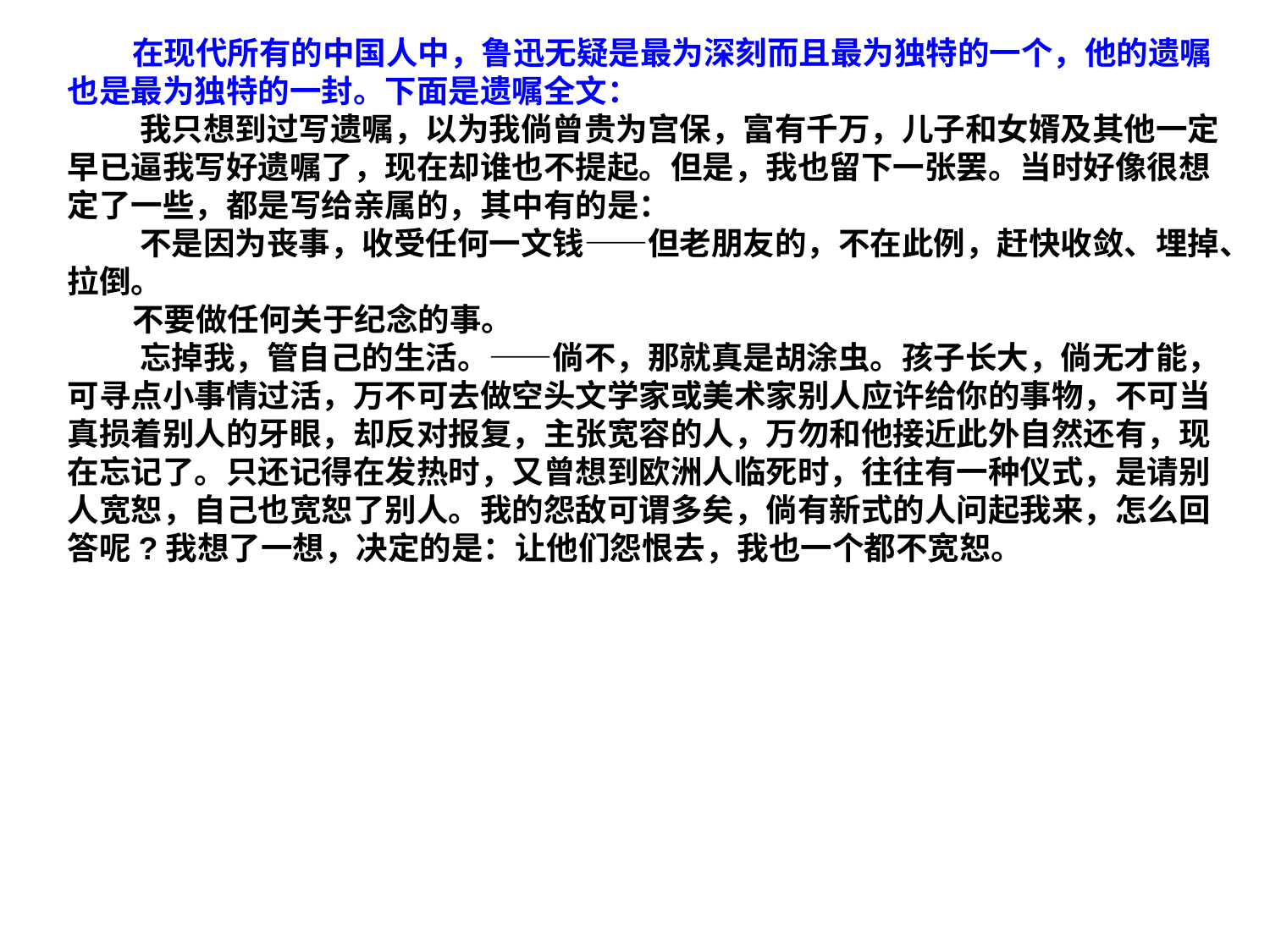

在现代所有的中国人中，鲁迅无疑是最为深刻而且最为独特的一个，他的遗嘱也是最为独特的一封。下面是遗嘱全文：
         我只想到过写遗嘱，以为我倘曾贵为宫保，富有千万，儿子和女婿及其他一定早已逼我写好遗嘱了，现在却谁也不提起。但是，我也留下一张罢。当时好像很想定了一些，都是写给亲属的，其中有的是：
         不是因为丧事，收受任何一文钱——但老朋友的，不在此例，赶快收敛、埋掉、拉倒。
        不要做任何关于纪念的事。
         忘掉我，管自己的生活。——倘不，那就真是胡涂虫。孩子长大，倘无才能，可寻点小事情过活，万不可去做空头文学家或美术家别人应许给你的事物，不可当真损着别人的牙眼，却反对报复，主张宽容的人，万勿和他接近此外自然还有，现在忘记了。只还记得在发热时，又曾想到欧洲人临死时，往往有一种仪式，是请别人宽恕，自己也宽恕了别人。我的怨敌可谓多矣，倘有新式的人问起我来，怎么回答呢?我想了一想，决定的是：让他们怨恨去，我也一个都不宽恕。